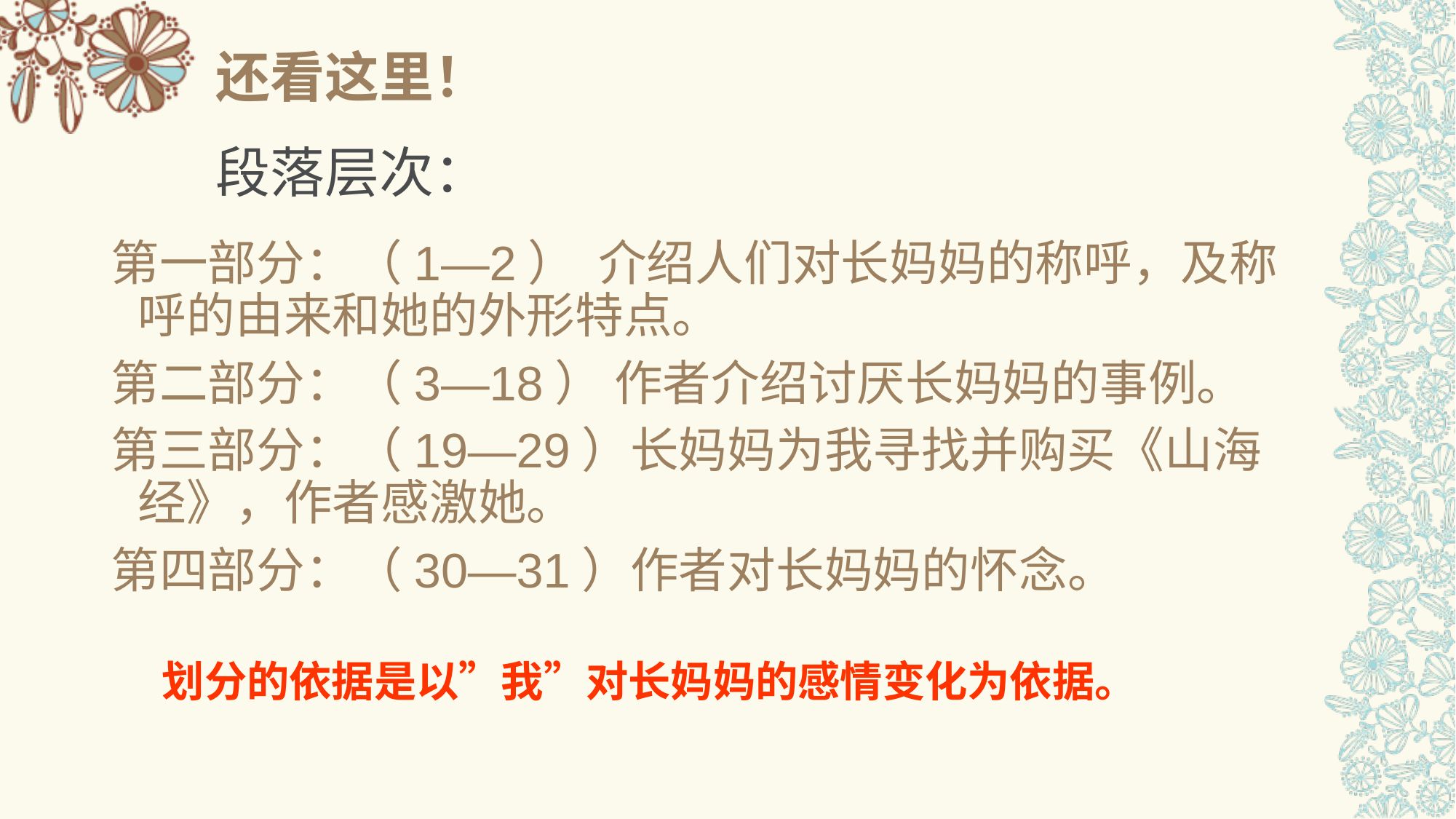

# 还看这里！
段落层次：
第一部分：（1—2）  介绍人们对长妈妈的称呼，及称呼的由来和她的外形特点。
第二部分：（3—18） 作者介绍讨厌长妈妈的事例。
第三部分：（19—29）长妈妈为我寻找并购买《山海经》，作者感激她。
第四部分：（30—31）作者对长妈妈的怀念。
划分的依据是以”我”对长妈妈的感情变化为依据。